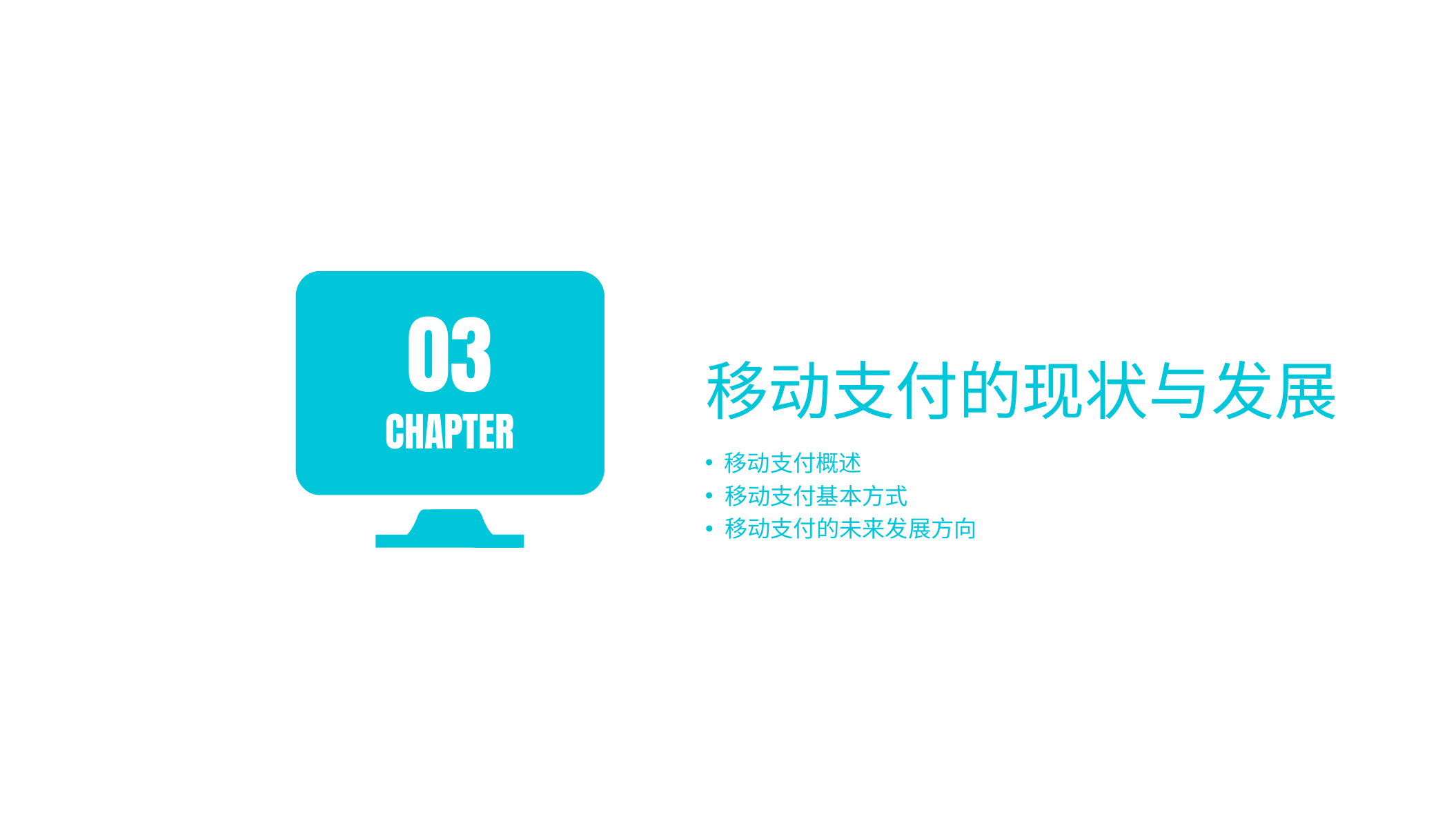

03
CHAPTER
移动支付的现状与发展
移动支付概述
移动支付基本方式
移动支付的未来发展方向